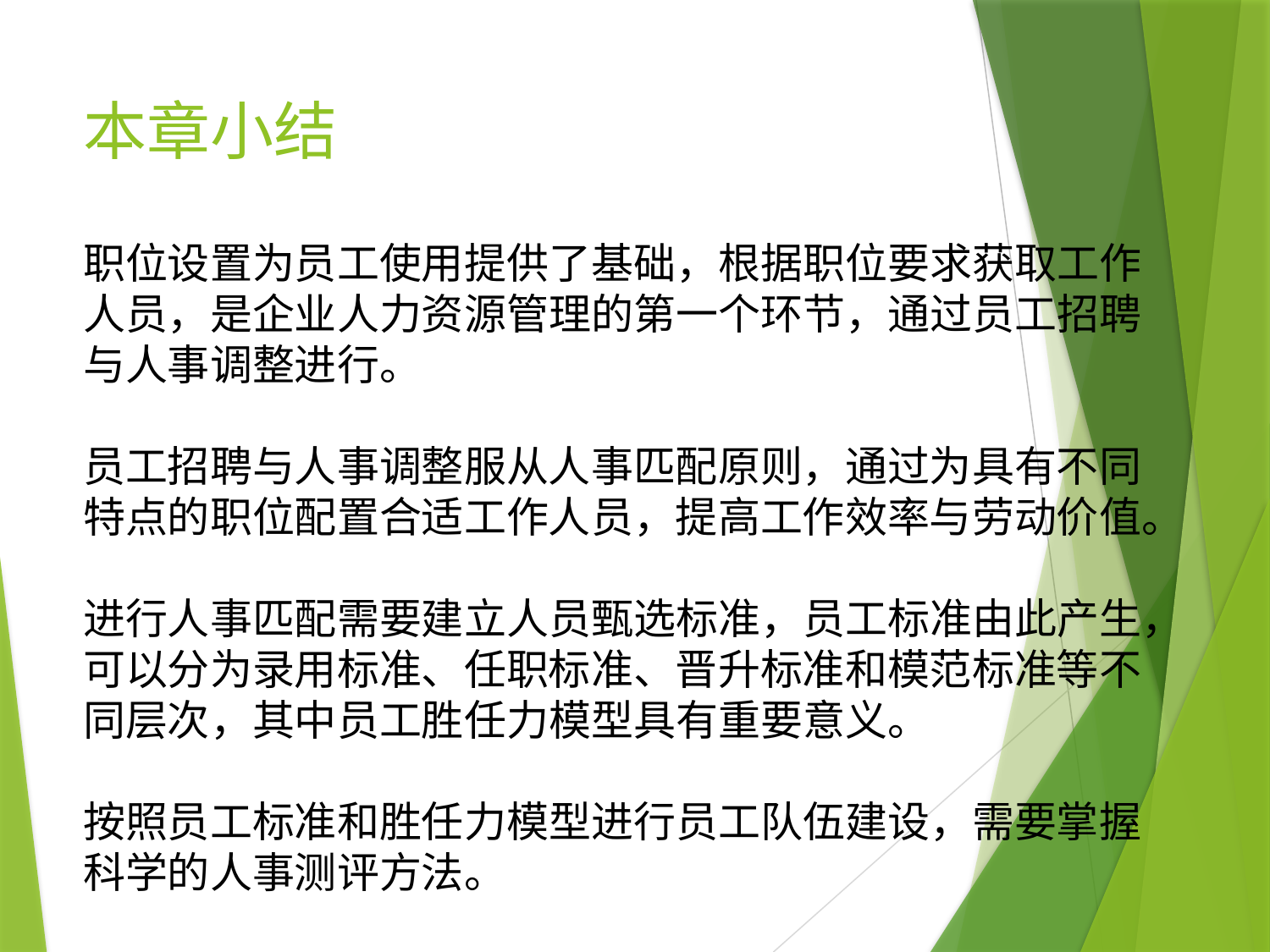

# 本章小结
职位设置为员工使用提供了基础，根据职位要求获取工作人员，是企业人力资源管理的第一个环节，通过员工招聘与人事调整进行。

员工招聘与人事调整服从人事匹配原则，通过为具有不同特点的职位配置合适工作人员，提高工作效率与劳动价值。

进行人事匹配需要建立人员甄选标准，员工标准由此产生，可以分为录用标准、任职标准、晋升标准和模范标准等不同层次，其中员工胜任力模型具有重要意义。

按照员工标准和胜任力模型进行员工队伍建设，需要掌握科学的人事测评方法。